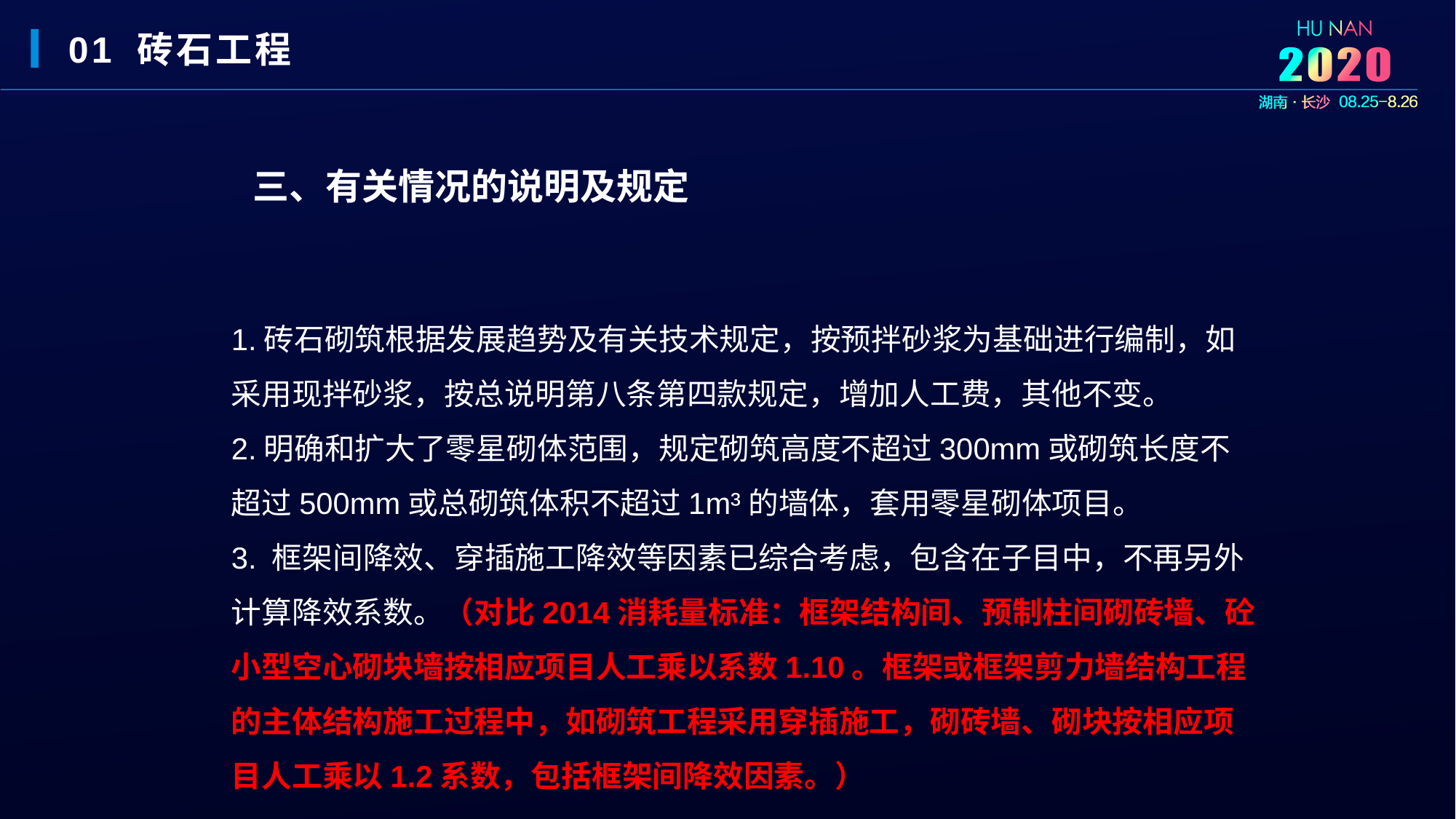

01 砖石工程
三、有关情况的说明及规定
1.砖石砌筑根据发展趋势及有关技术规定，按预拌砂浆为基础进行编制，如采用现拌砂浆，按总说明第八条第四款规定，增加人工费，其他不变。
2.明确和扩大了零星砌体范围，规定砌筑高度不超过300mm或砌筑长度不超过500mm或总砌筑体积不超过1m³的墙体，套用零星砌体项目。
3. 框架间降效、穿插施工降效等因素已综合考虑，包含在子目中，不再另外计算降效系数。（对比2014消耗量标准：框架结构间、预制柱间砌砖墙、砼小型空心砌块墙按相应项目人工乘以系数1.10。框架或框架剪力墙结构工程的主体结构施工过程中，如砌筑工程采用穿插施工，砌砖墙、砌块按相应项目人工乘以1.2系数，包括框架间降效因素。）